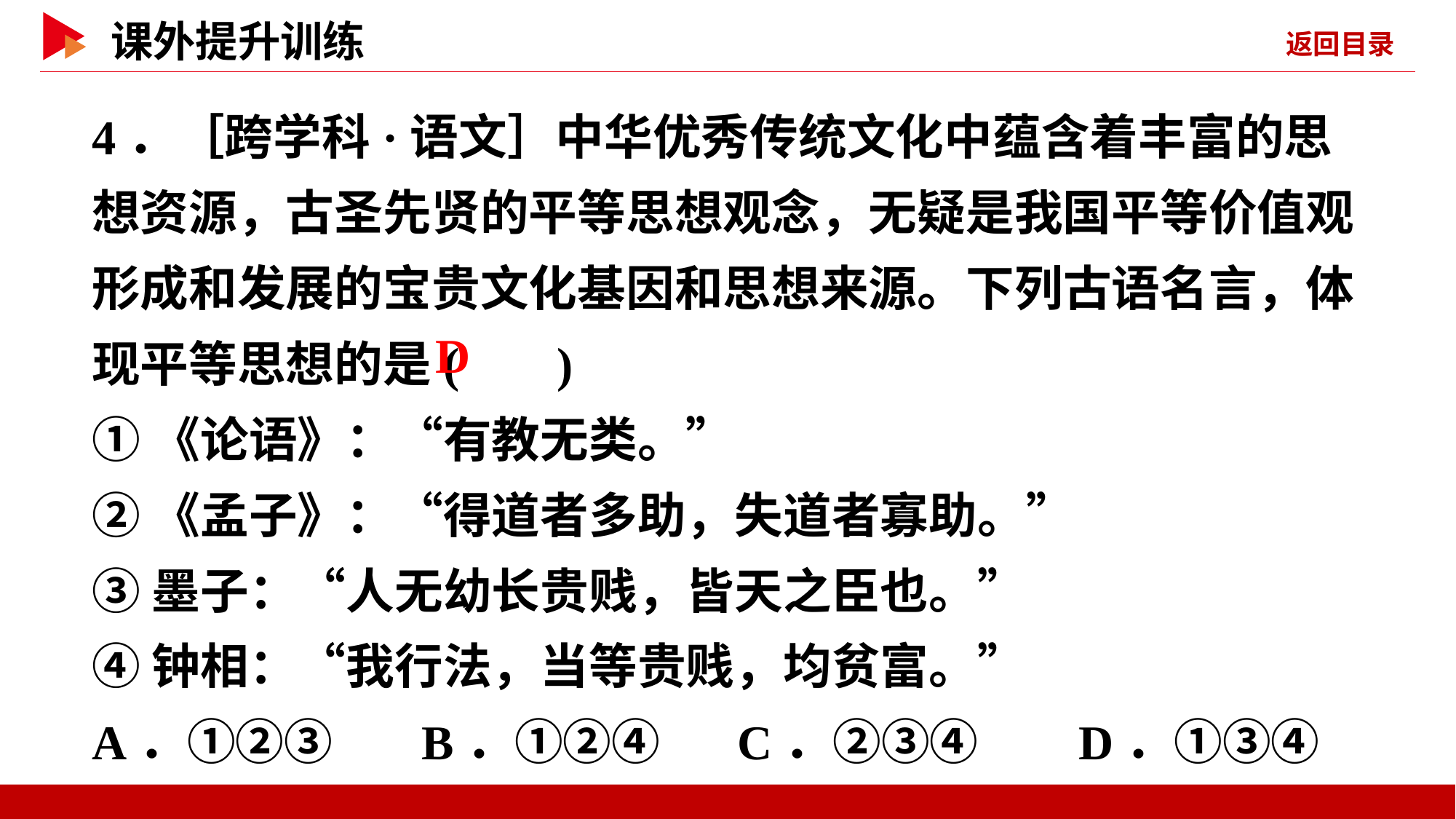

4．［跨学科·语文］中华优秀传统文化中蕴含着丰富的思想资源，古圣先贤的平等思想观念，无疑是我国平等价值观形成和发展的宝贵文化基因和思想来源。下列古语名言，体现平等思想的是(        )
①《论语》：“有教无类。”
②《孟子》：“得道者多助，失道者寡助。”
③墨子：“人无幼长贵贱，皆天之臣也。”
④钟相：“我行法，当等贵贱，均贫富。”
A．①②③       B．①②④      C．②③④        D．①③④
   D